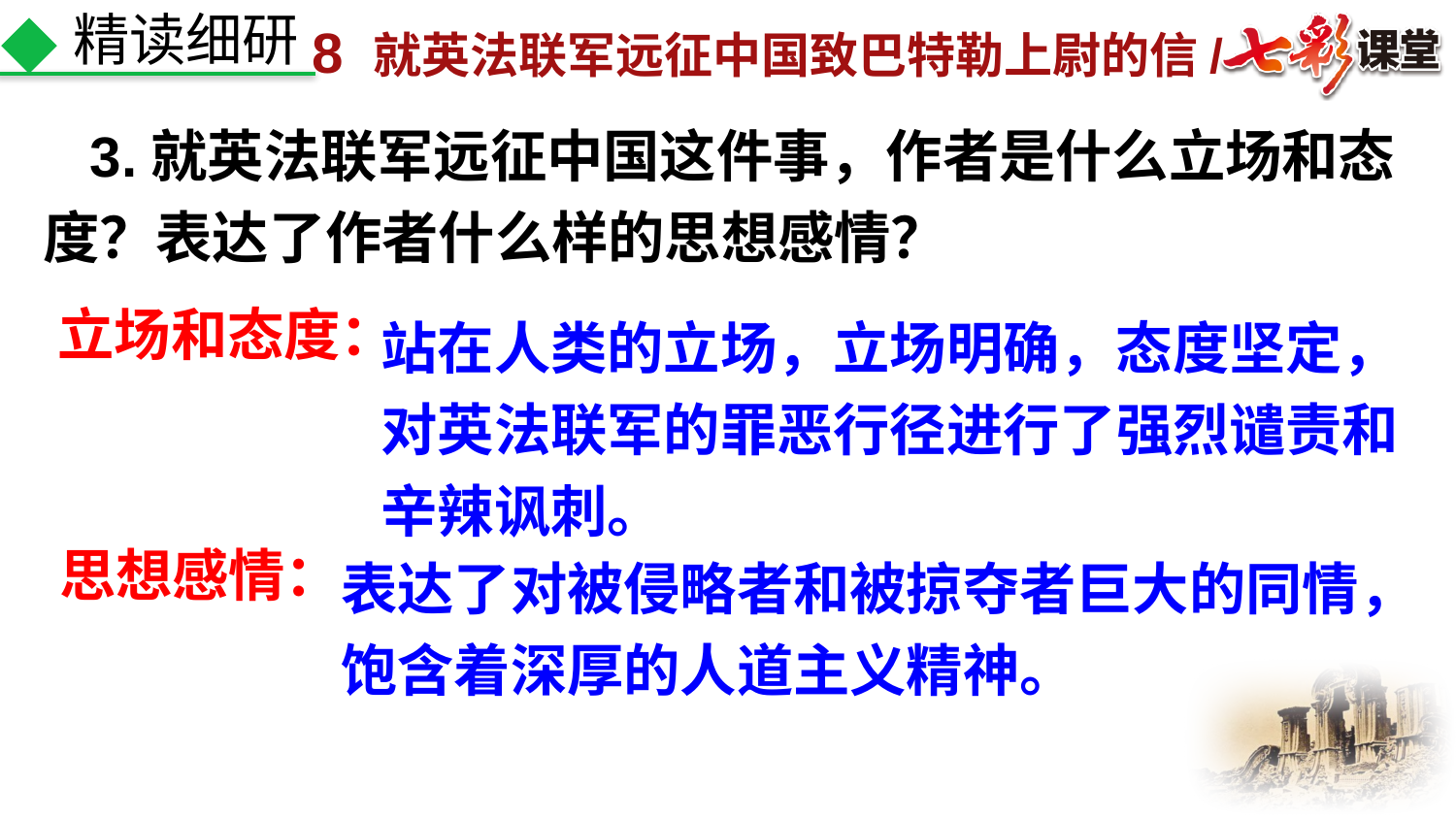

精读细研

   3.就英法联军远征中国这件事，作者是什么立场和态度？表达了作者什么样的思想感情？
 立场和态度：
站在人类的立场，立场明确，态度坚定，对英法联军的罪恶行径进行了强烈谴责和辛辣讽刺。
  思想感情：
表达了对被侵略者和被掠夺者巨大的同情，饱含着深厚的人道主义精神。